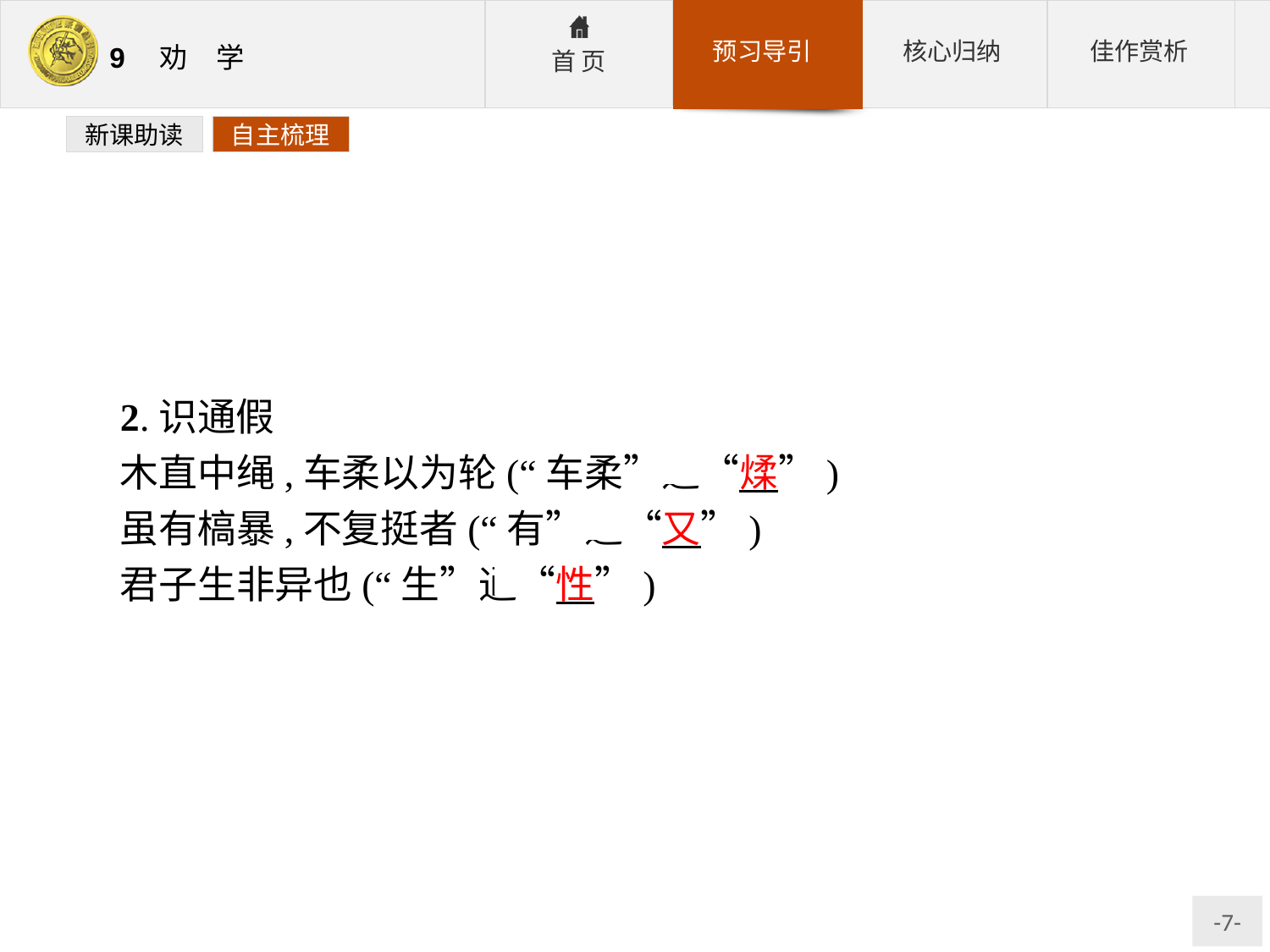

新课助读
自主梳理
2.识通假
木直中绳,车柔以为轮(“车柔”通“煣”)
虽有槁暴,不复挺者(“有”通“又”)
君子生非异也(“生”通“性”)